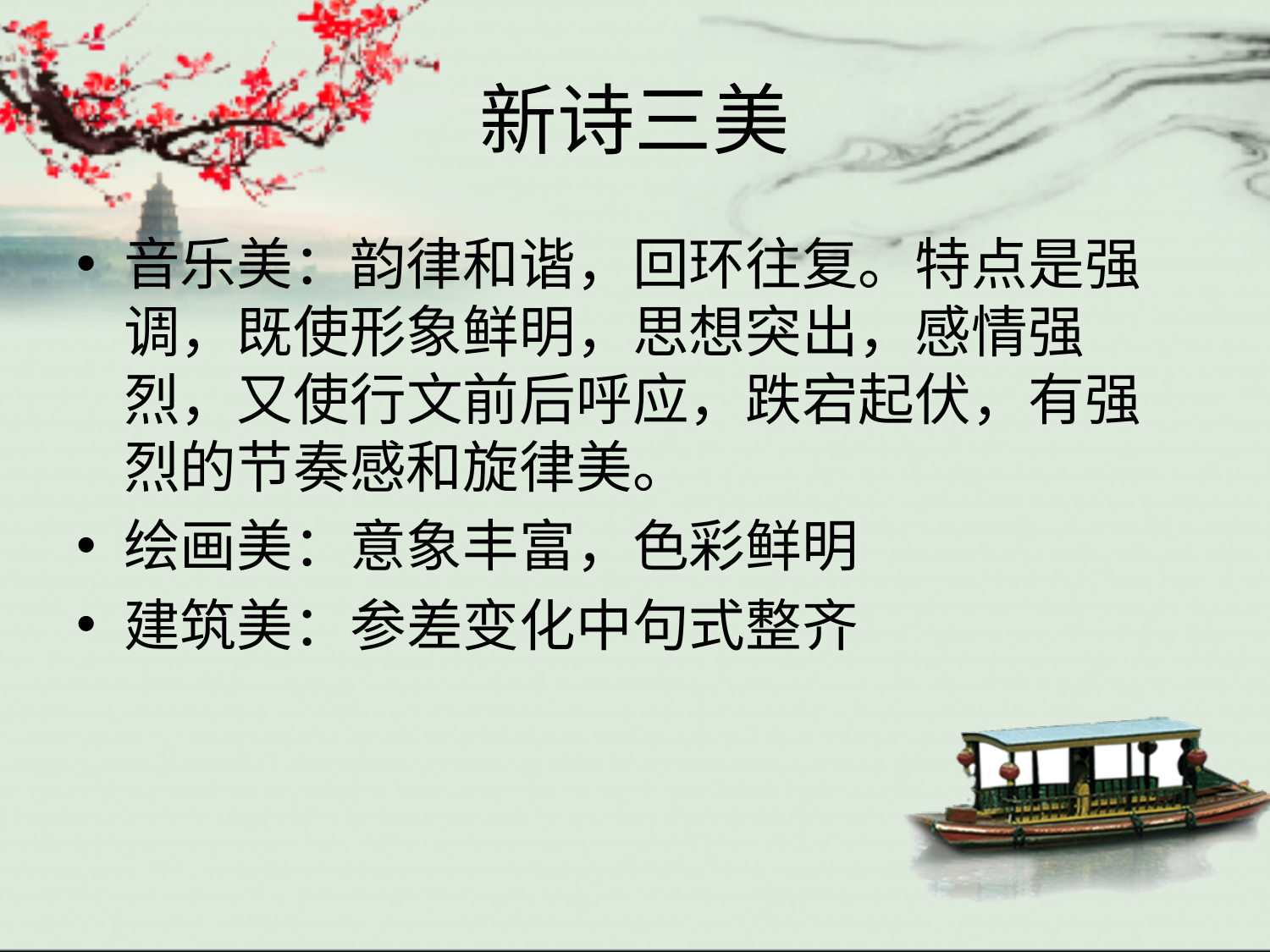

# 新诗三美
音乐美：韵律和谐，回环往复。特点是强调，既使形象鲜明，思想突出，感情强烈，又使行文前后呼应，跌宕起伏，有强烈的节奏感和旋律美。
绘画美：意象丰富，色彩鲜明
建筑美：参差变化中句式整齐